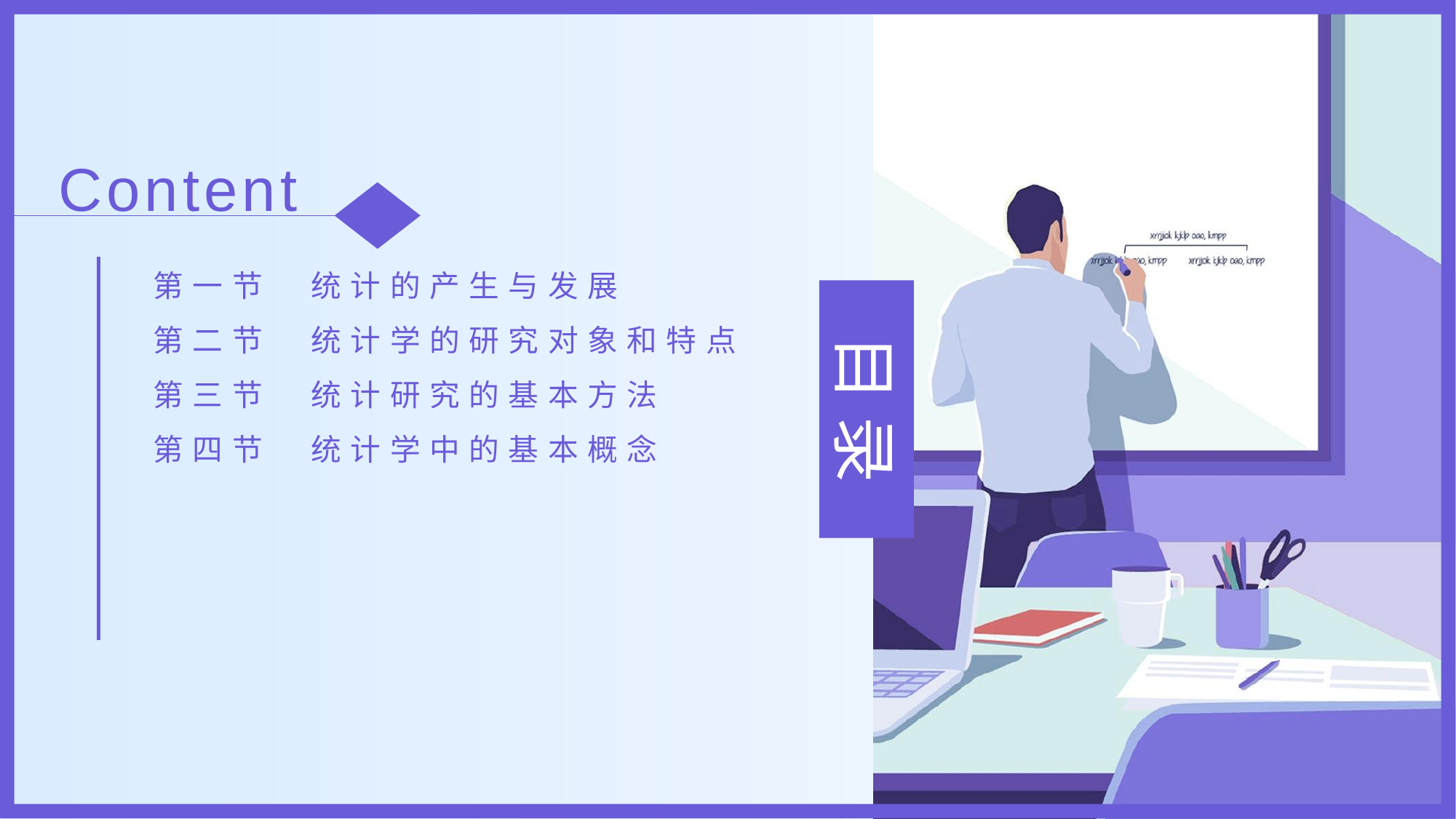

Content

第一节　统计的产生与发展
第二节　统计学的研究对象和特点
第三节　统计研究的基本方法
第四节　统计学中的基本概念
目 录